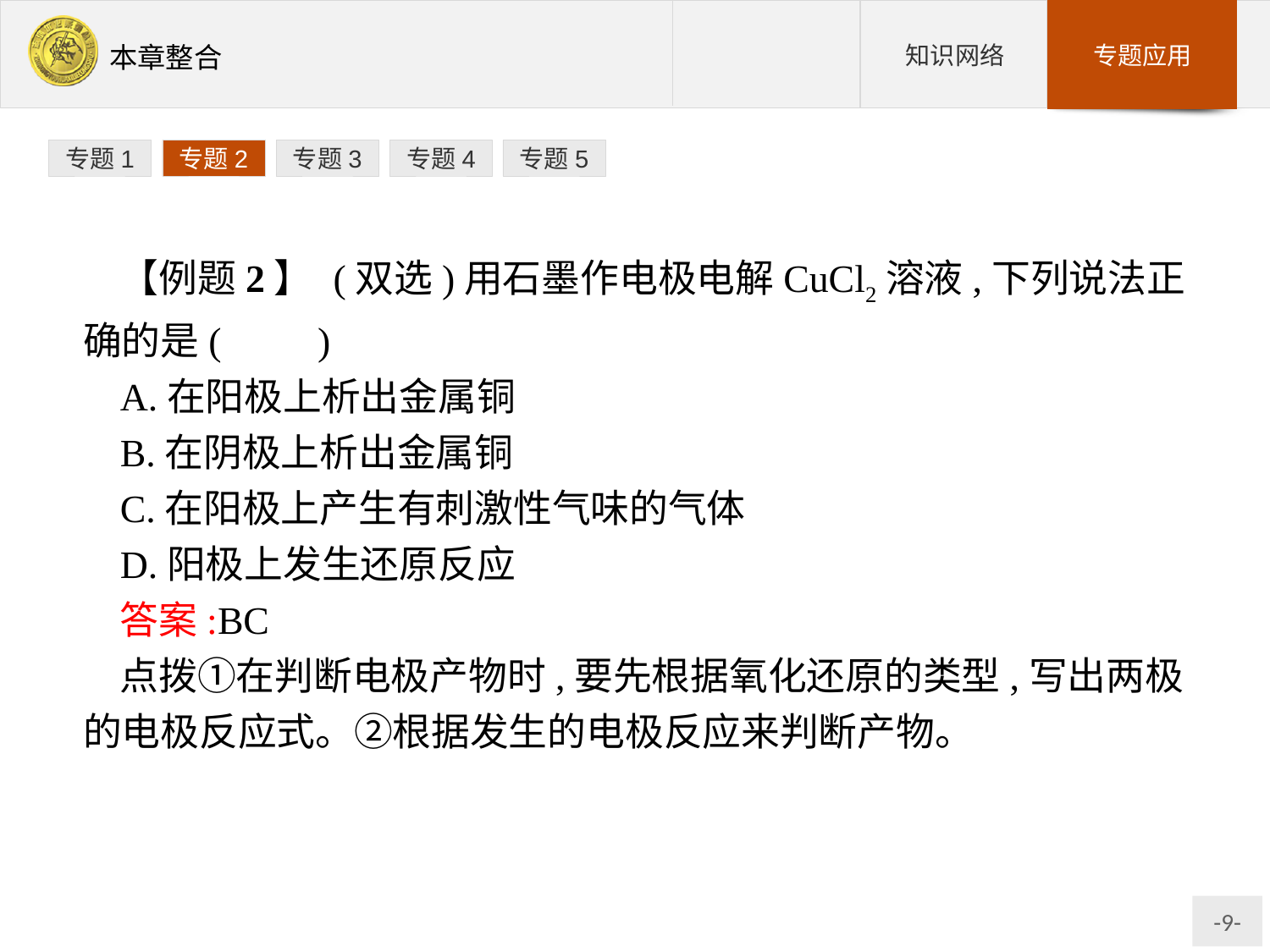

专题1
专题2
专题3
专题4
专题5
【例题2】 (双选)用石墨作电极电解CuCl2溶液,下列说法正确的是(　　)
A.在阳极上析出金属铜
B.在阴极上析出金属铜
C.在阳极上产生有刺激性气味的气体
D.阳极上发生还原反应
答案:BC
点拨①在判断电极产物时,要先根据氧化还原的类型,写出两极的电极反应式。②根据发生的电极反应来判断产物。